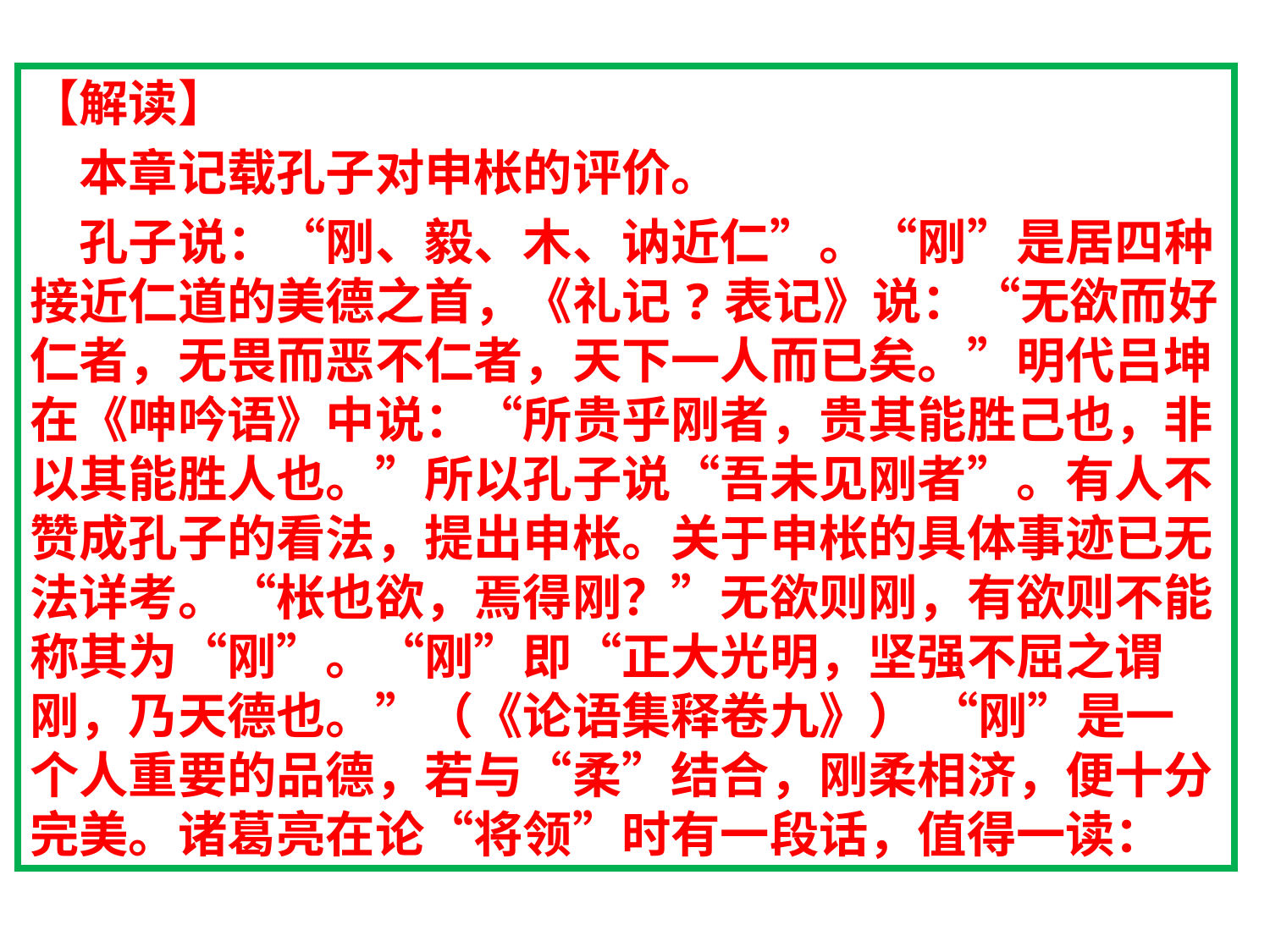

【解读】
　本章记载孔子对申枨的评价。
　孔子说：“刚、毅、木、讷近仁”。“刚”是居四种接近仁道的美德之首，《礼记?表记》说：“无欲而好仁者，无畏而恶不仁者，天下一人而已矣。”明代吕坤在《呻吟语》中说：“所贵乎刚者，贵其能胜己也，非以其能胜人也。”所以孔子说“吾未见刚者”。有人不赞成孔子的看法，提出申枨。关于申枨的具体事迹已无法详考。“枨也欲，焉得刚？”无欲则刚，有欲则不能称其为“刚”。“刚”即“正大光明，坚强不屈之谓刚，乃天德也。”（《论语集释卷九》） “刚”是一个人重要的品德，若与“柔”结合，刚柔相济，便十分完美。诸葛亮在论“将领”时有一段话，值得一读：